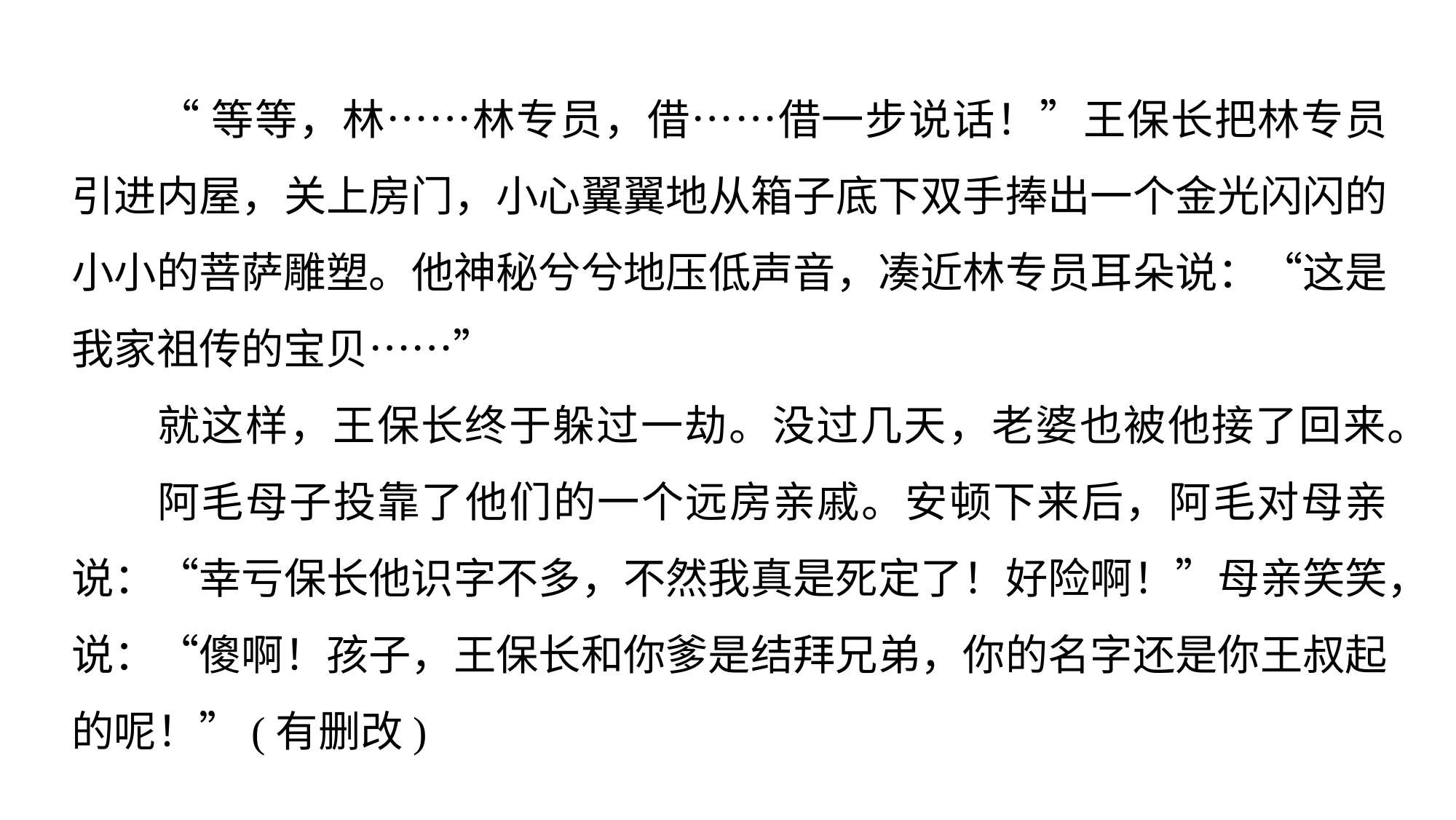

“等等，林……林专员，借……借一步说话！”王保长把林专员引进内屋，关上房门，小心翼翼地从箱子底下双手捧出一个金光闪闪的小小的菩萨雕塑。他神秘兮兮地压低声音，凑近林专员耳朵说：“这是我家祖传的宝贝……”
就这样，王保长终于躲过一劫。没过几天，老婆也被他接了回来。
阿毛母子投靠了他们的一个远房亲戚。安顿下来后，阿毛对母亲说：“幸亏保长他识字不多，不然我真是死定了！好险啊！”母亲笑笑，说：“傻啊！孩子，王保长和你爹是结拜兄弟，你的名字还是你王叔起的呢！”(有删改)